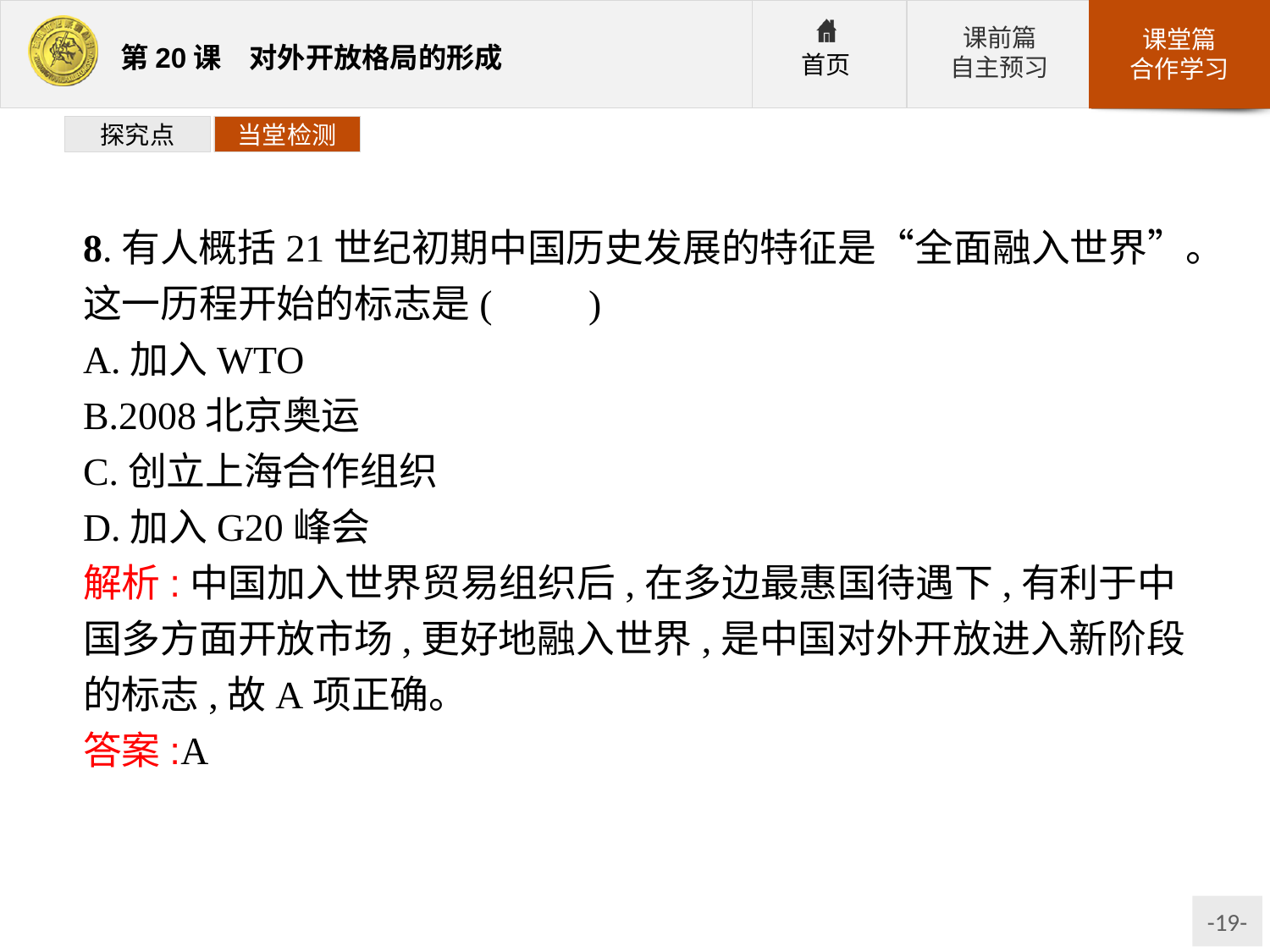

探究点
当堂检测
8.有人概括21世纪初期中国历史发展的特征是“全面融入世界”。这一历程开始的标志是(　　)
A.加入WTO
B.2008北京奥运
C.创立上海合作组织
D.加入G20峰会
解析:中国加入世界贸易组织后,在多边最惠国待遇下,有利于中国多方面开放市场,更好地融入世界,是中国对外开放进入新阶段的标志,故A项正确。
答案:A